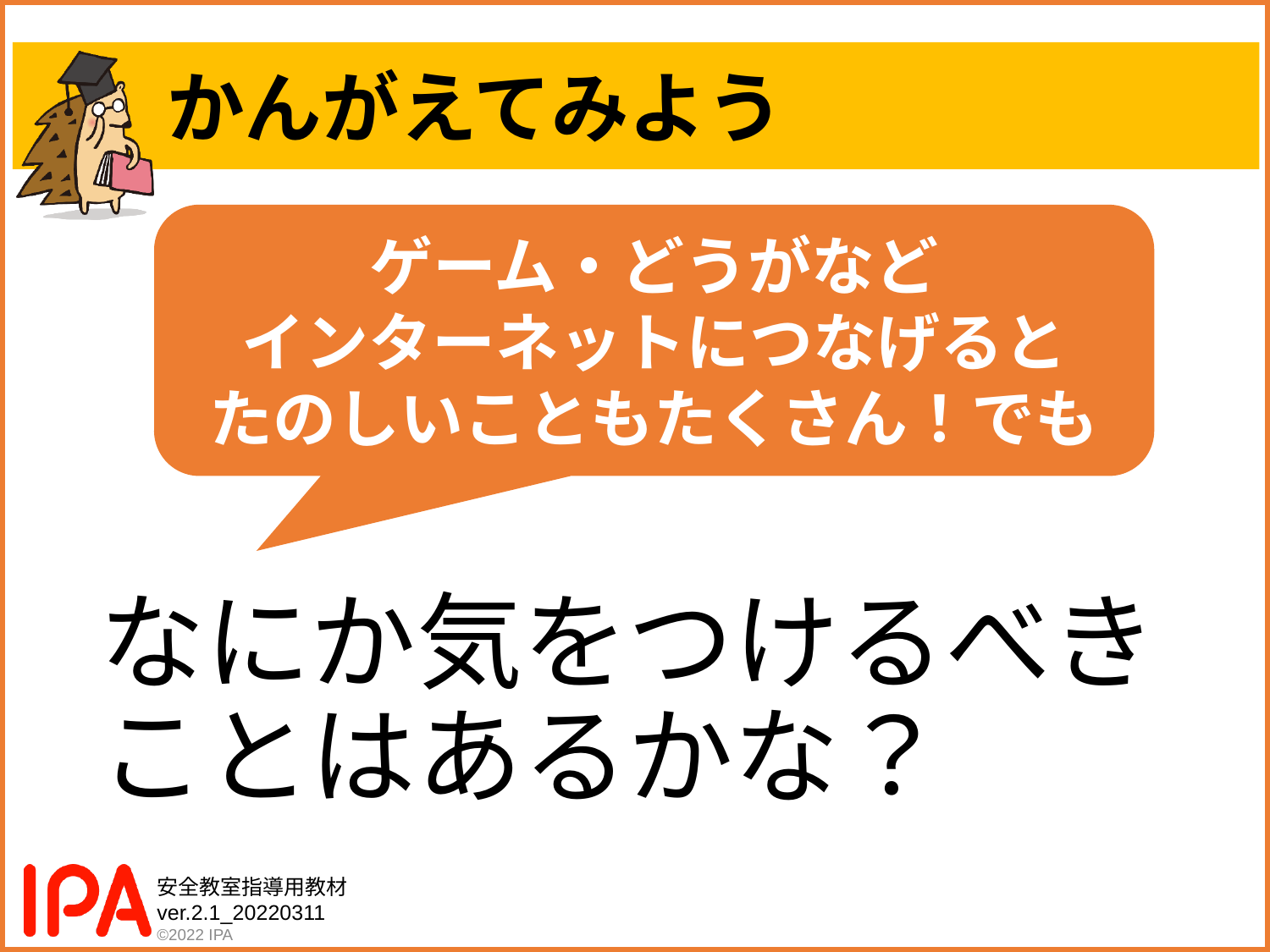

# かんがえてみよう
ゲーム・どうがなど
インターネットにつなげると
たのしいこともたくさん！でも
なにか気をつけるべきことはあるかな？